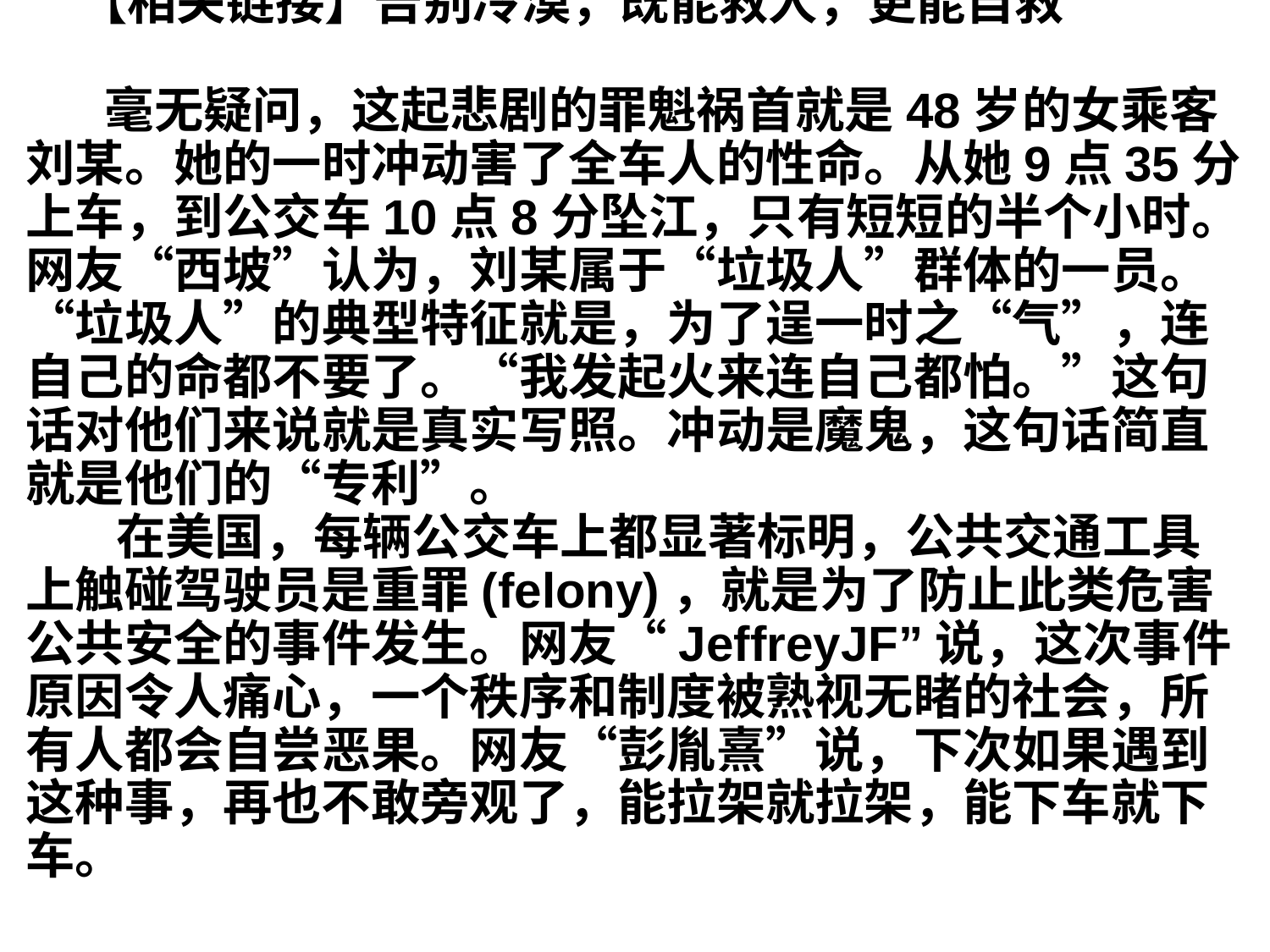

【相关链接】告别冷漠，既能救人，更能自救

      毫无疑问，这起悲剧的罪魁祸首就是48岁的女乘客刘某。她的一时冲动害了全车人的性命。从她9点35分上车，到公交车10点8分坠江，只有短短的半个小时。网友“西坡”认为，刘某属于“垃圾人”群体的一员。“垃圾人”的典型特征就是，为了逞一时之“气”，连自己的命都不要了。“我发起火来连自己都怕。”这句话对他们来说就是真实写照。冲动是魔鬼，这句话简直就是他们的“专利”。
       在美国，每辆公交车上都显著标明，公共交通工具上触碰驾驶员是重罪(felony)，就是为了防止此类危害公共安全的事件发生。网友“JeffreyJF”说，这次事件原因令人痛心，一个秩序和制度被熟视无睹的社会，所有人都会自尝恶果。网友“彭胤熹”说，下次如果遇到这种事，再也不敢旁观了，能拉架就拉架，能下车就下车。